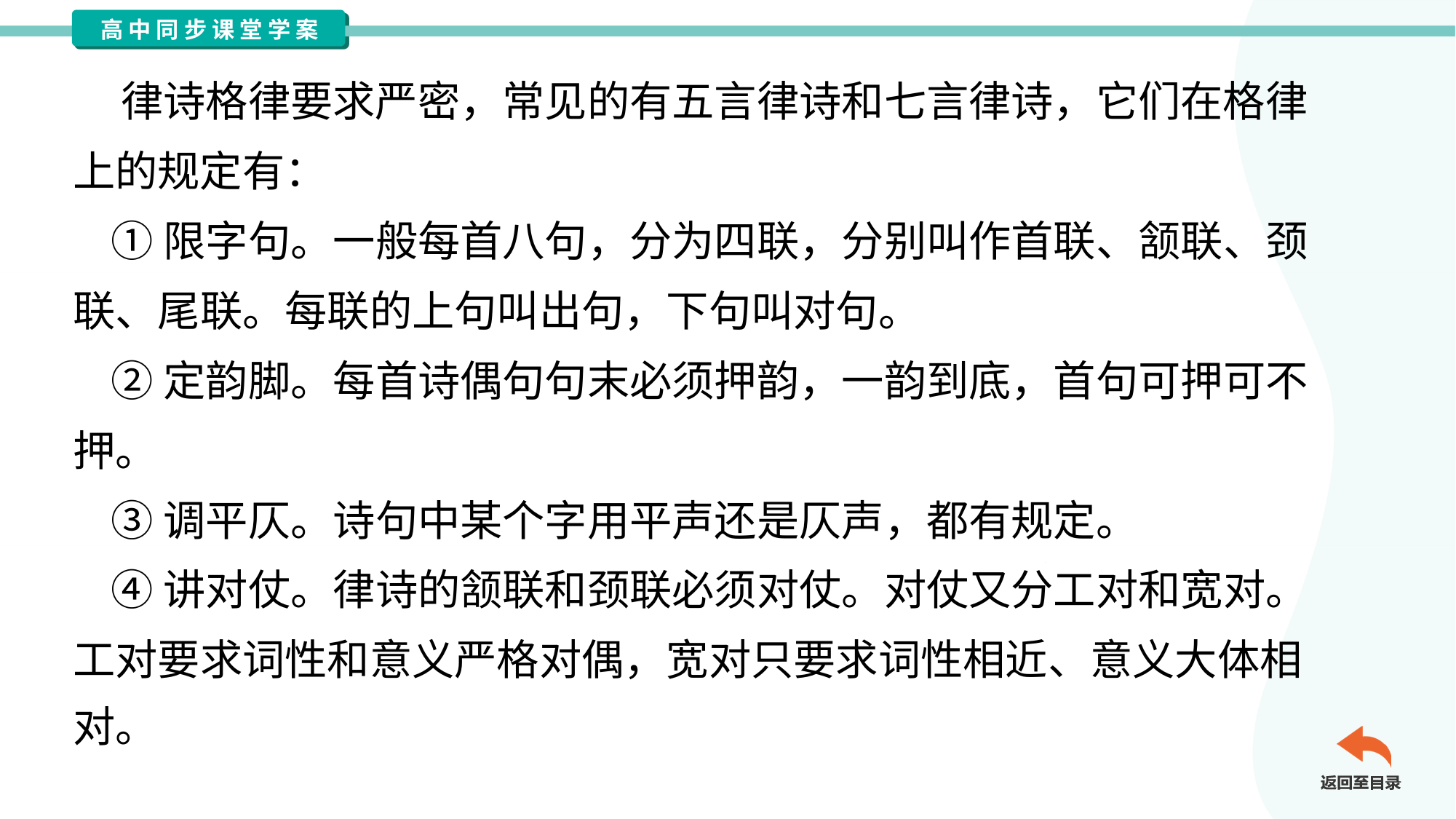

律诗格律要求严密，常见的有五言律诗和七言律诗，它们在格律
上的规定有：
    ①限字句。一般每首八句，分为四联，分别叫作首联、颔联、颈
联、尾联。每联的上句叫出句，下句叫对句。
    ②定韵脚。每首诗偶句句末必须押韵，一韵到底，首句可押可不
押。
    ③调平仄。诗句中某个字用平声还是仄声，都有规定。
    ④讲对仗。律诗的颔联和颈联必须对仗。对仗又分工对和宽对。
工对要求词性和意义严格对偶，宽对只要求词性相近、意义大体相
对。#1.2.4